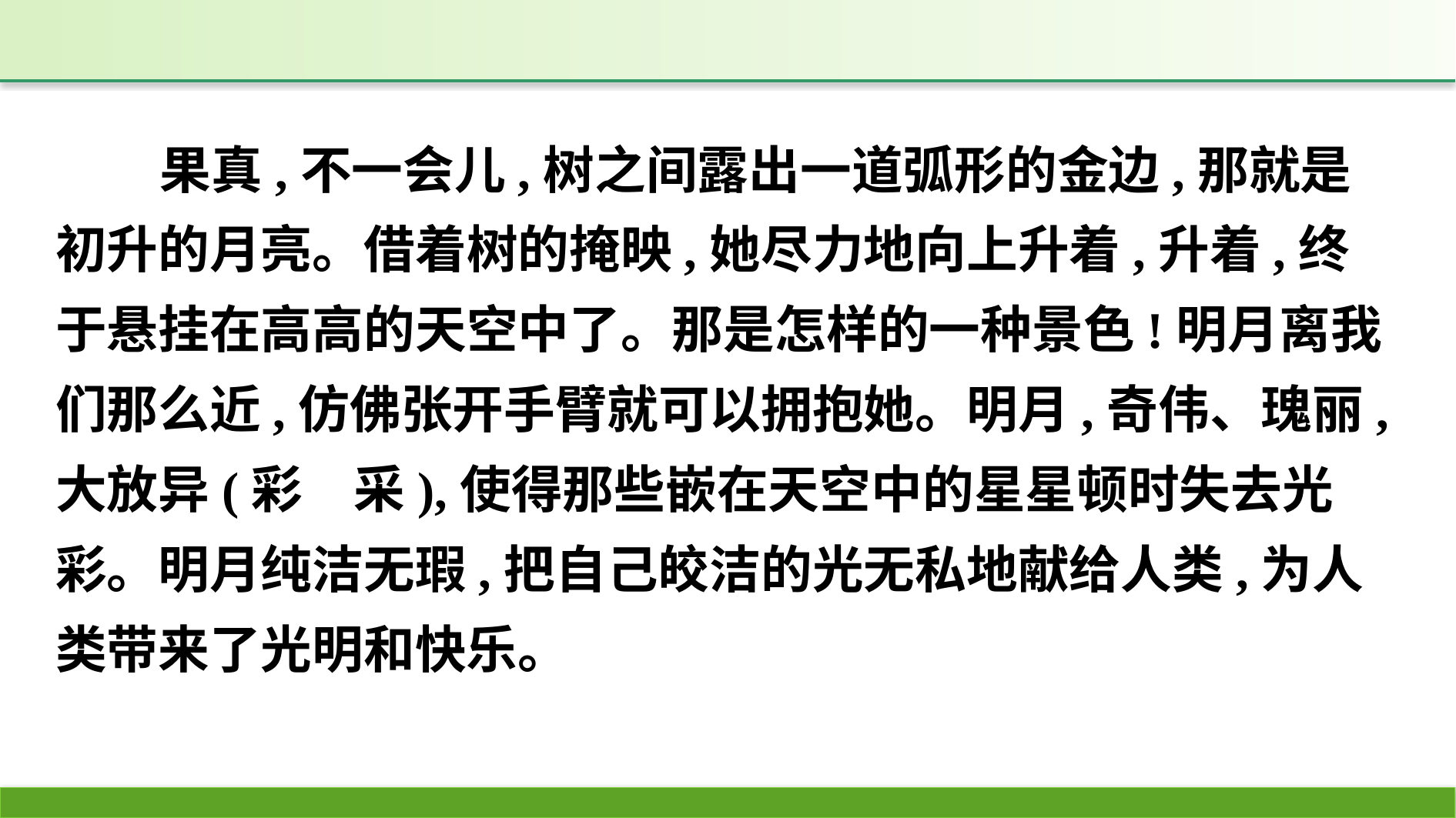

果真,不一会儿,树之间露出一道弧形的金边,那就是初升的月亮。借着树的掩映,她尽力地向上升着,升着,终于悬挂在高高的天空中了。那是怎样的一种景色!明月离我们那么近,仿佛张开手臂就可以拥抱她。明月,奇伟、瑰丽,大放异(彩　采),使得那些嵌在天空中的星星顿时失去光彩。明月纯洁无瑕,把自己皎洁的光无私地献给人类,为人类带来了光明和快乐。